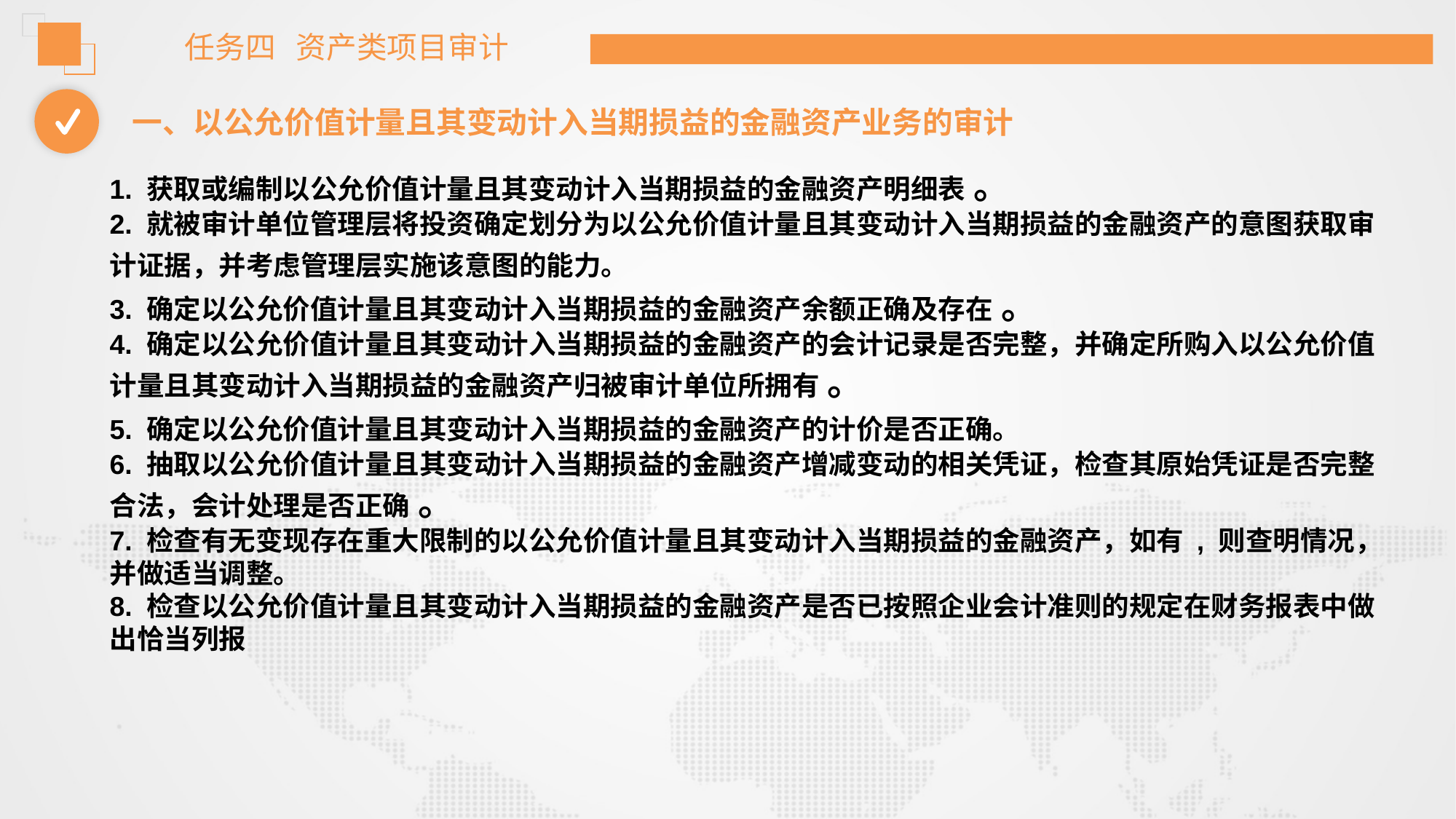

任务四   资产类项目审计

一、以公允价值计量且其变动计入当期损益的金融资产业务的审计
1. 获取或编制以公允价值计量且其变动计入当期损益的金融资产明细表 。
2. 就被审计单位管理层将投资确定划分为以公允价值计量且其变动计入当期损益的金融资产的意图获取审计证据，并考虑管理层实施该意图的能力。
3. 确定以公允价值计量且其变动计入当期损益的金融资产余额正确及存在 。
4. 确定以公允价值计量且其变动计入当期损益的金融资产的会计记录是否完整，并确定所购入以公允价值计量且其变动计入当期损益的金融资产归被审计单位所拥有 。
5. 确定以公允价值计量且其变动计入当期损益的金融资产的计价是否正确。
6. 抽取以公允价值计量且其变动计入当期损益的金融资产增减变动的相关凭证，检查其原始凭证是否完整合法，会计处理是否正确 。
7. 检查有无变现存在重大限制的以公允价值计量且其变动计入当期损益的金融资产，如有 , 则查明情况，并做适当调整。
8. 检查以公允价值计量且其变动计入当期损益的金融资产是否已按照企业会计准则的规定在财务报表中做出恰当列报